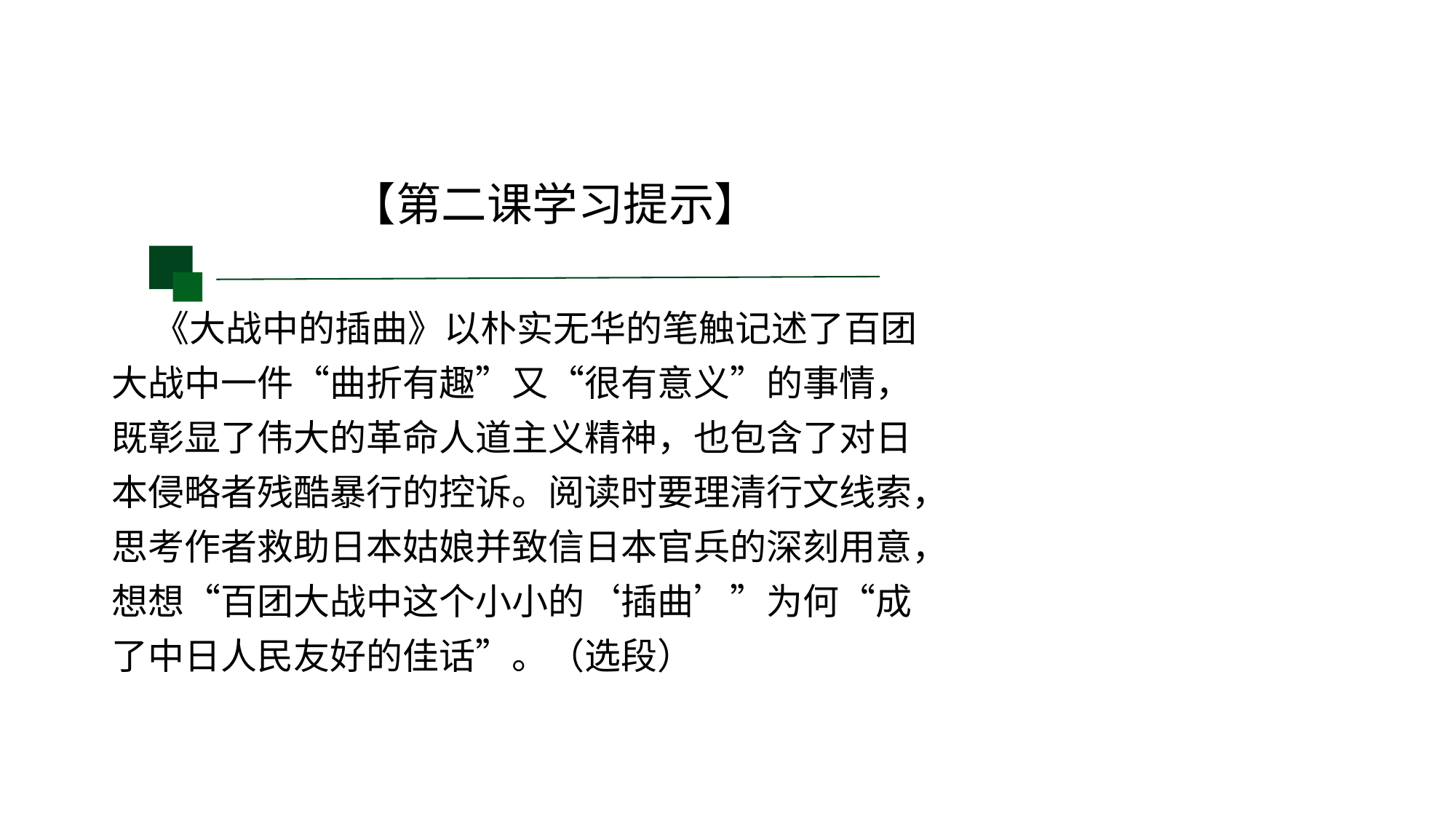

【第二课学习提示】

    《大战中的插曲》以朴实无华的笔触记述了百团大战中一件“曲折有趣”又“很有意义”的事情，既彰显了伟大的革命人道主义精神，也包含了对日本侵略者残酷暴行的控诉。阅读时要理清行文线索，思考作者救助日本姑娘并致信日本官兵的深刻用意，想想“百团大战中这个小小的‘插曲’”为何“成了中日人民友好的佳话”。（选段）